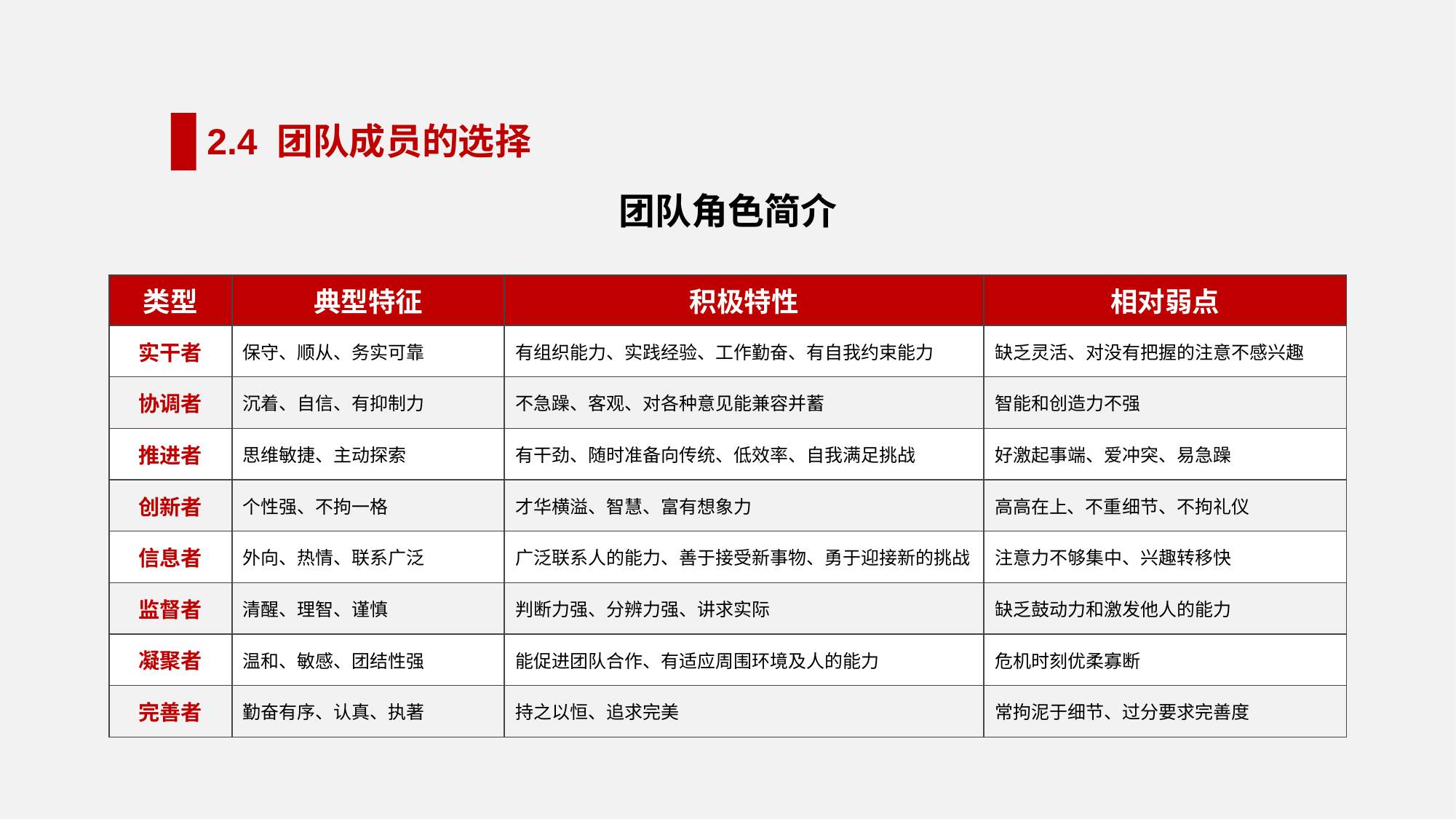

2.4 团队成员的选择
团队角色简介
| 类型 | 典型特征 | 积极特性 | 相对弱点 |
| --- | --- | --- | --- |
| 实干者 | 保守、顺从、务实可靠 | 有组织能力、实践经验、工作勤奋、有自我约束能力 | 缺乏灵活、对没有把握的注意不感兴趣 |
| 协调者 | 沉着、自信、有抑制力 | 不急躁、客观、对各种意见能兼容并蓄 | 智能和创造力不强 |
| 推进者 | 思维敏捷、主动探索 | 有干劲、随时准备向传统、低效率、自我满足挑战 | 好激起事端、爱冲突、易急躁 |
| 创新者 | 个性强、不拘一格 | 才华横溢、智慧、富有想象力 | 高高在上、不重细节、不拘礼仪 |
| 信息者 | 外向、热情、联系广泛 | 广泛联系人的能力、善于接受新事物、勇于迎接新的挑战 | 注意力不够集中、兴趣转移快 |
| 监督者 | 清醒、理智、谨慎 | 判断力强、分辨力强、讲求实际 | 缺乏鼓动力和激发他人的能力 |
| 凝聚者 | 温和、敏感、团结性强 | 能促进团队合作、有适应周围环境及人的能力 | 危机时刻优柔寡断 |
| 完善者 | 勤奋有序、认真、执著 | 持之以恒、追求完美 | 常拘泥于细节、过分要求完善度 |